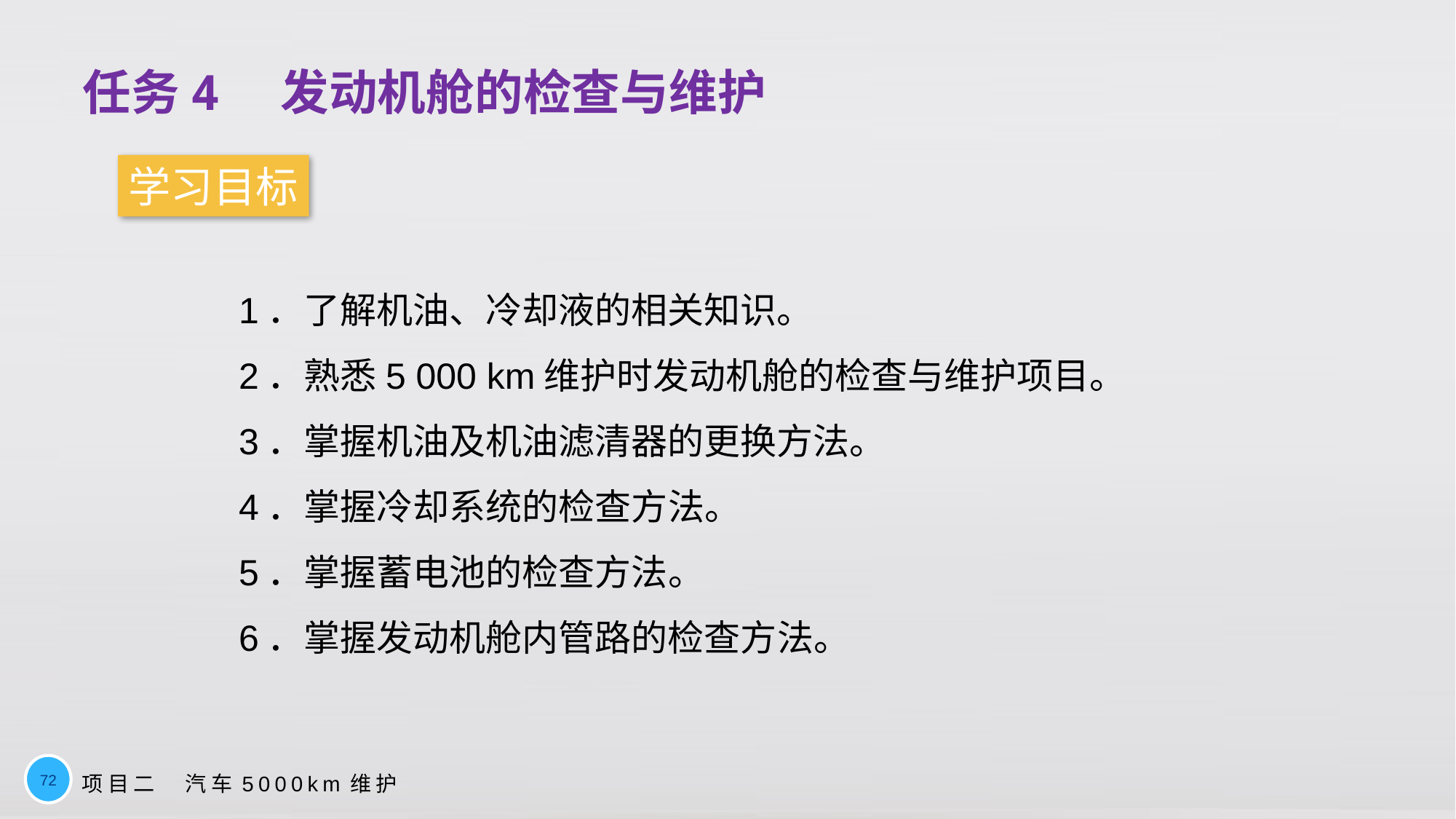

任务4　发动机舱的检查与维护
学习目标
1．了解机油、冷却液的相关知识。
2．熟悉5 000 km维护时发动机舱的检查与维护项目。
3．掌握机油及机油滤清器的更换方法。
4．掌握冷却系统的检查方法。
5．掌握蓄电池的检查方法。
6．掌握发动机舱内管路的检查方法。
72